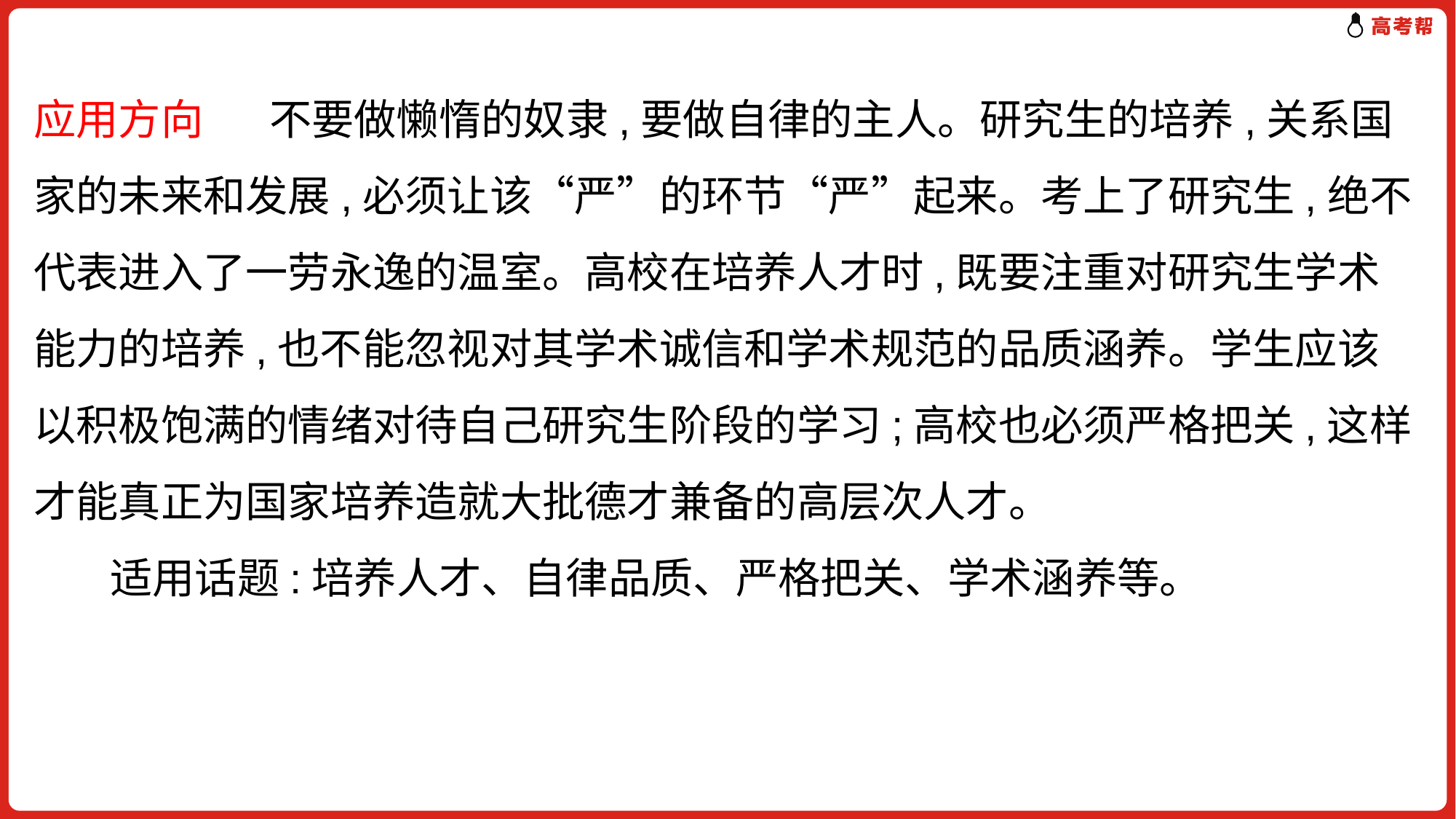

应用方向       不要做懒惰的奴隶,要做自律的主人。研究生的培养,关系国家的未来和发展,必须让该“严”的环节“严”起来。考上了研究生,绝不代表进入了一劳永逸的温室。高校在培养人才时,既要注重对研究生学术能力的培养,也不能忽视对其学术诚信和学术规范的品质涵养。学生应该以积极饱满的情绪对待自己研究生阶段的学习;高校也必须严格把关,这样才能真正为国家培养造就大批德才兼备的高层次人才。
       适用话题:培养人才、自律品质、严格把关、学术涵养等。